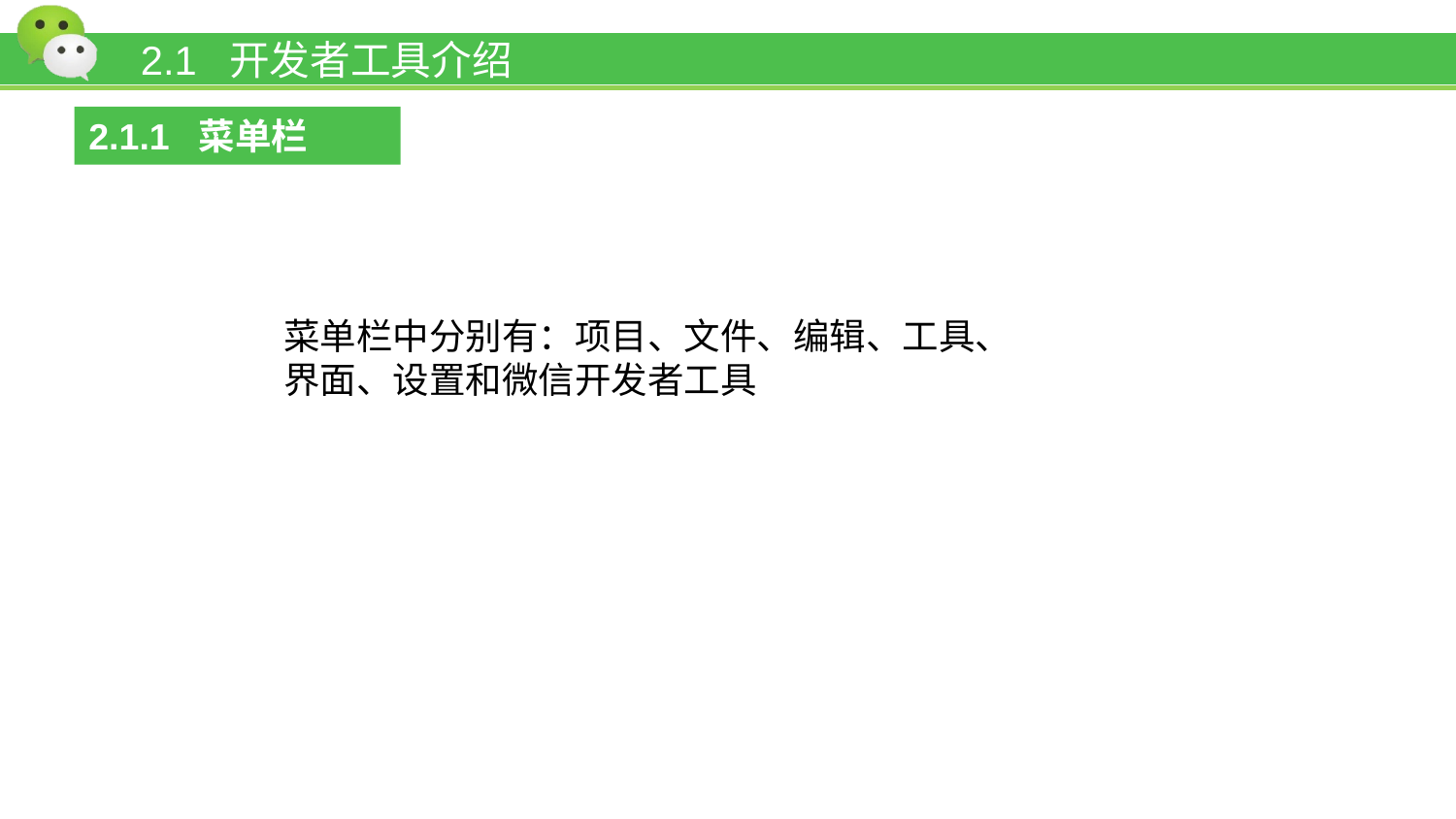

# 2.1  开发者工具介绍
2.1.1  菜单栏
菜单栏中分别有：项目、文件、编辑、工具、界面、设置和微信开发者工具